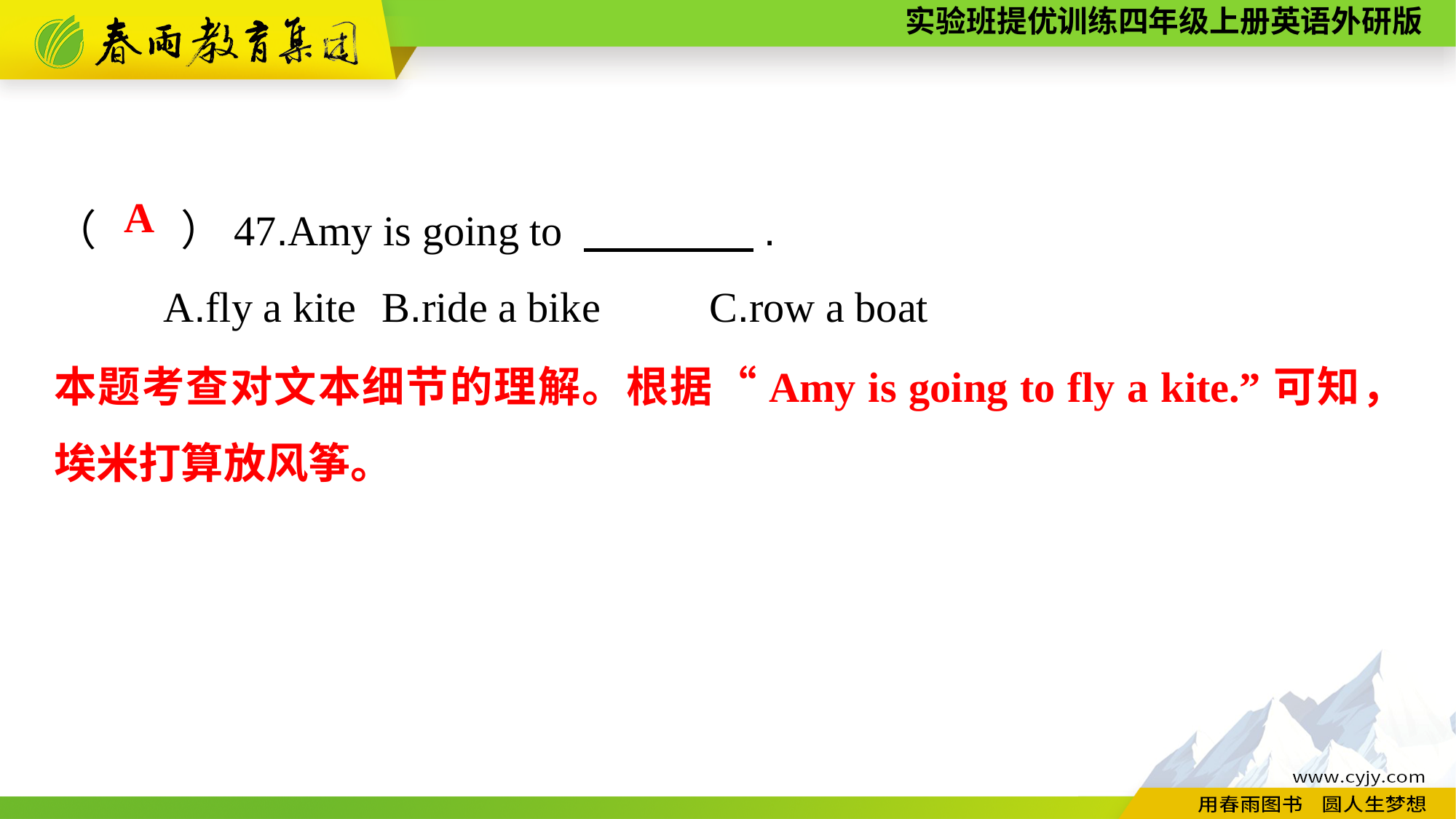

（　　）47.Amy is going to 　　　　.
	A.fly a kite	B.ride a bike	C.row a boat
A
本题考查对文本细节的理解。根据“Amy is going to fly a kite.”可知，埃米打算放风筝。